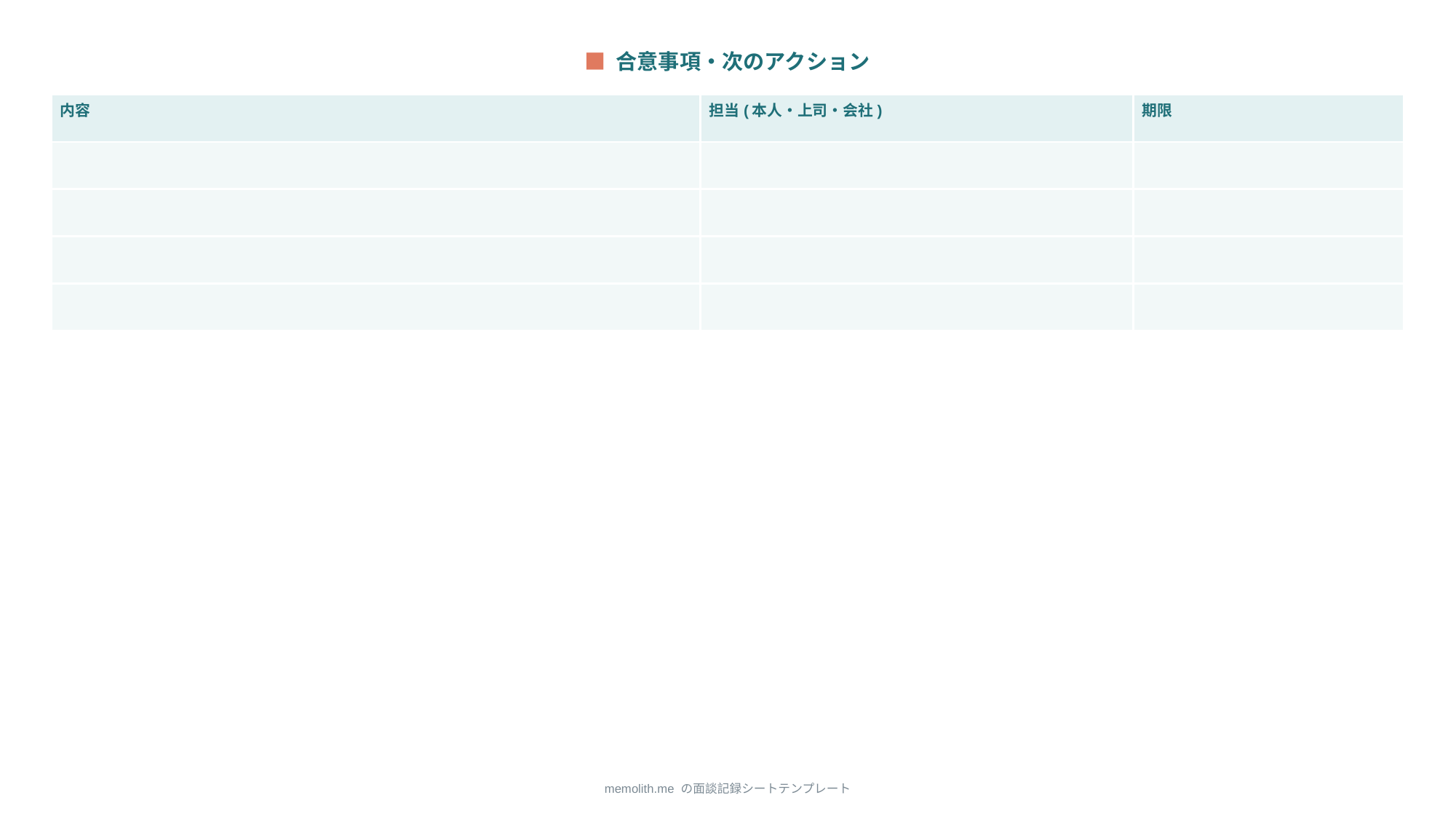

■ 合意事項・次のアクション
| 内容 | 担当(本人・上司・会社) | 期限 |
| --- | --- | --- |
|  |  |  |
|  |  |  |
|  |  |  |
|  |  |  |
memolith.me の面談記録シートテンプレート